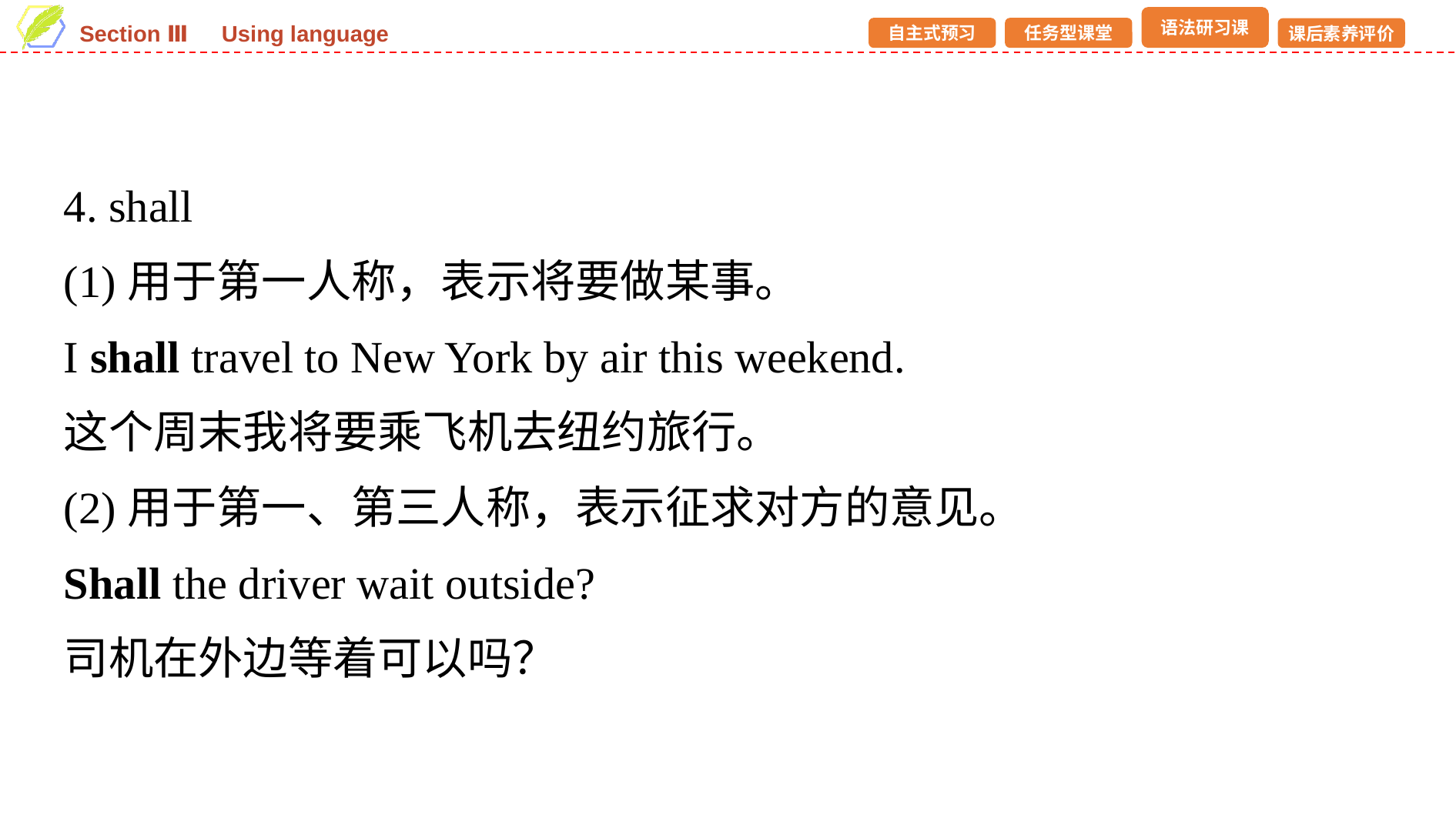

4. shall
(1)用于第一人称，表示将要做某事。
I shall travel to New York by air this weekend.
这个周末我将要乘飞机去纽约旅行。
(2)用于第一、第三人称，表示征求对方的意见。
Shall the driver wait outside?
司机在外边等着可以吗？